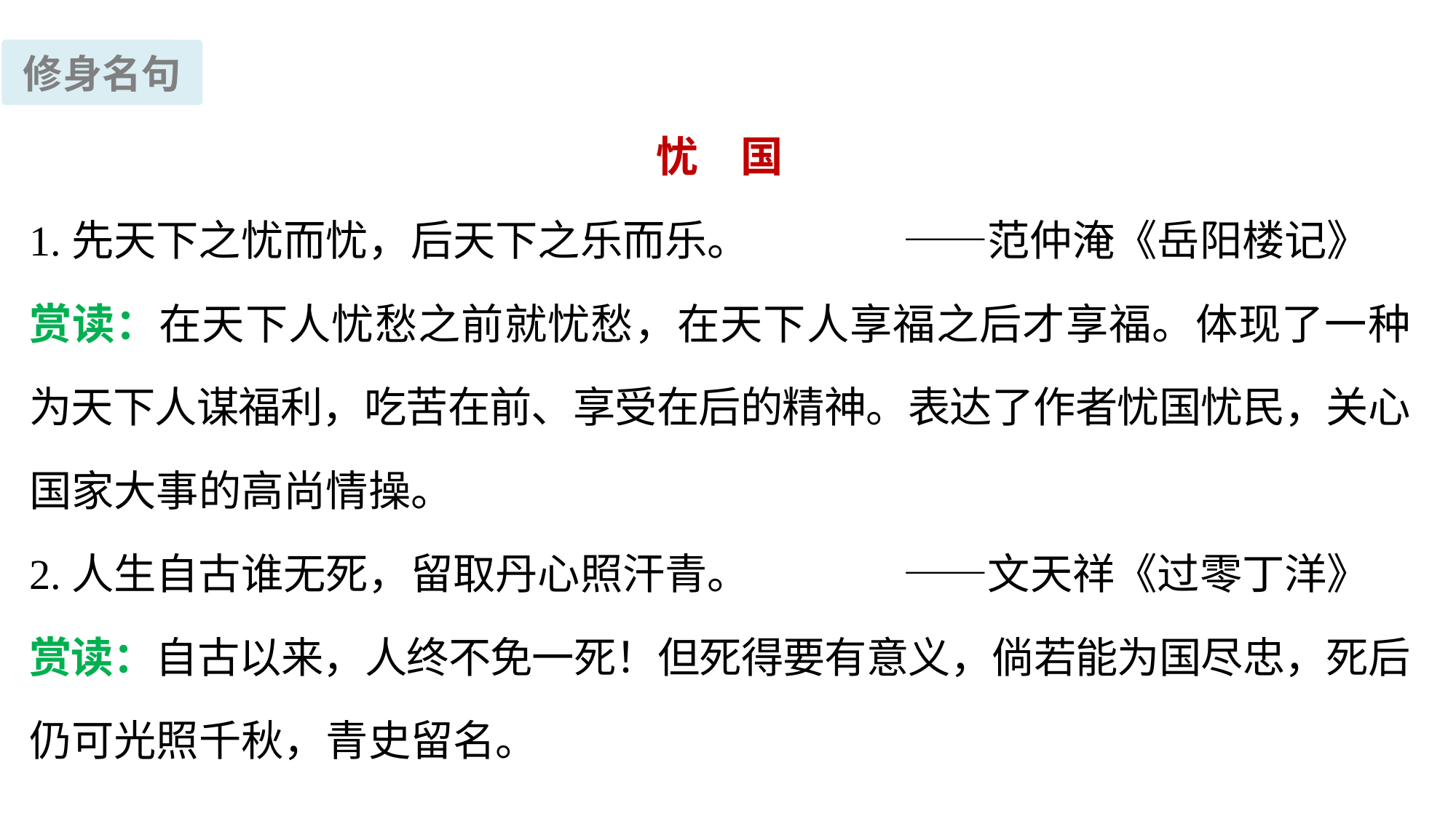

修身名句
忧　国
1.先天下之忧而忧，后天下之乐而乐。		——范仲淹《岳阳楼记》
赏读：在天下人忧愁之前就忧愁，在天下人享福之后才享福。体现了一种为天下人谋福利，吃苦在前、享受在后的精神。表达了作者忧国忧民，关心国家大事的高尚情操。
2.人生自古谁无死，留取丹心照汗青。		——文天祥《过零丁洋》
赏读：自古以来，人终不免一死！但死得要有意义，倘若能为国尽忠，死后仍可光照千秋，青史留名。